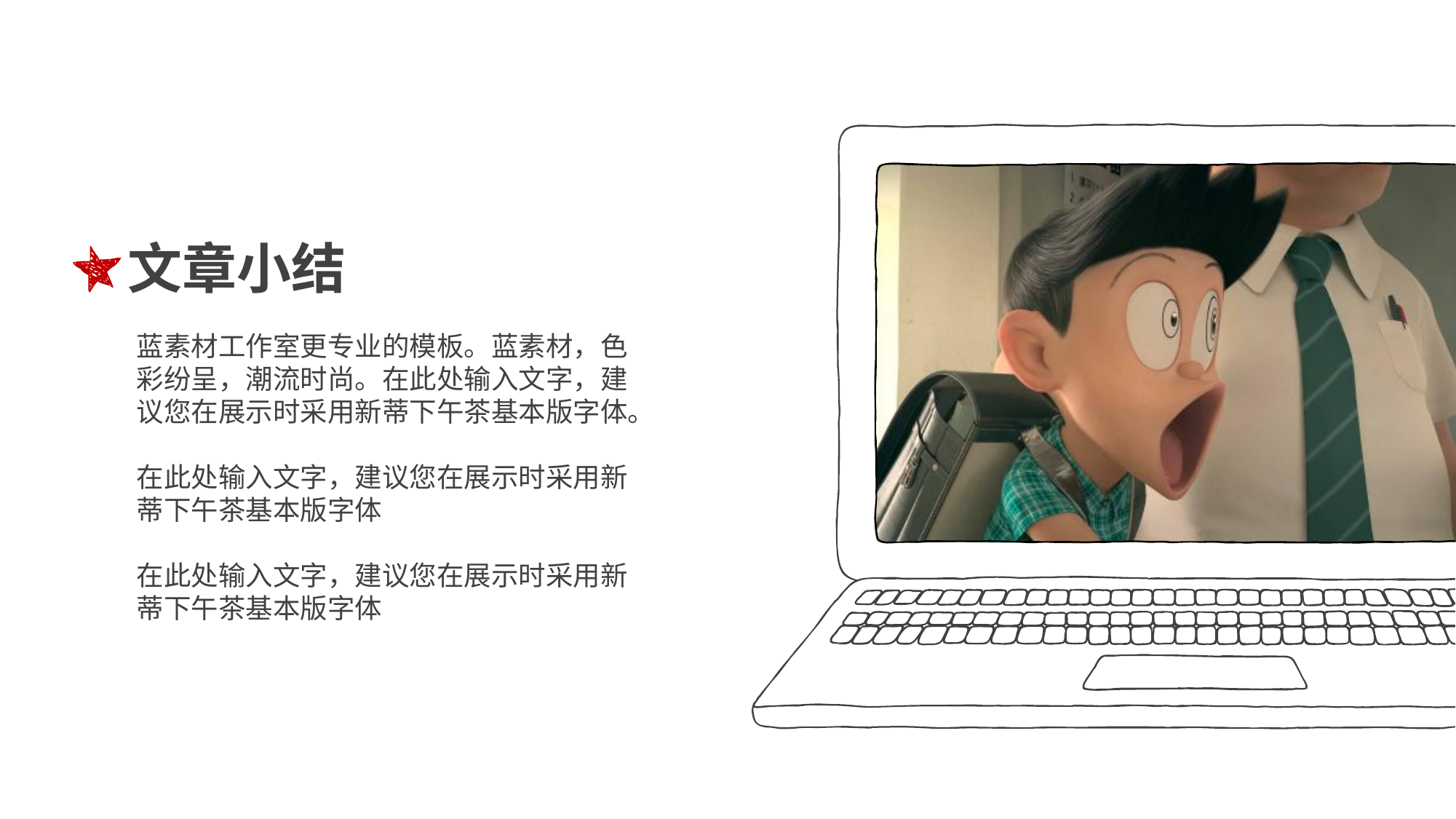

文章小结

蓝素材工作室更专业的模板。蓝素材，色彩纷呈，潮流时尚。在此处输入文字，建议您在展示时采用新蒂下午茶基本版字体。

在此处输入文字，建议您在展示时采用新蒂下午茶基本版字体

在此处输入文字，建议您在展示时采用新蒂下午茶基本版字体